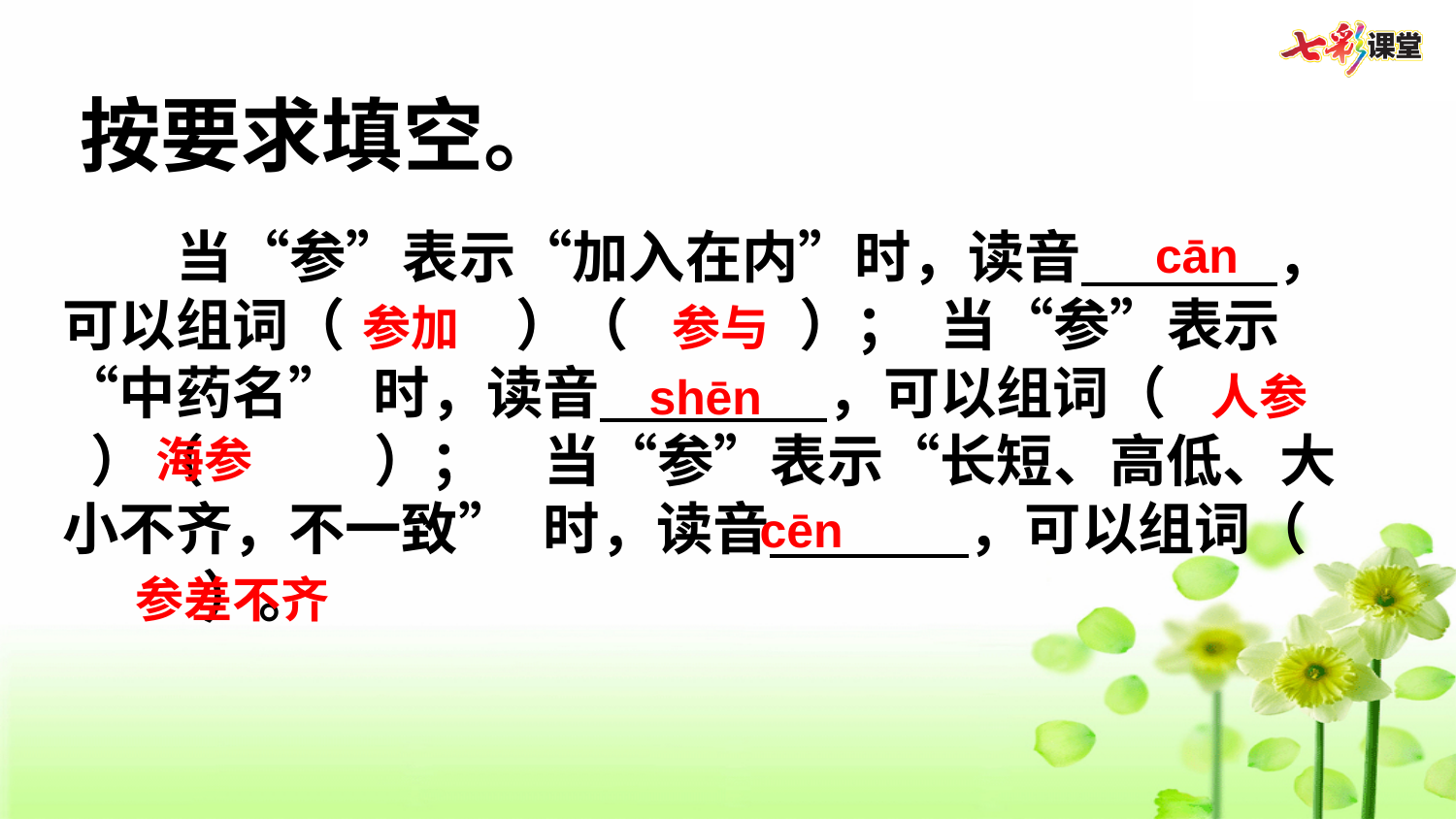

按要求填空。
当“参”表示“加入在内”时，读音        ，可以组词（      ）（      ）； 当“参”表示“中药名” 时，读音        ，可以组词（      ）（      ）；  当“参”表示“长短、高低、大小不齐，不一致” 时，读音       ，可以组词（        ）。
cān

参加
参与
shēn
人参
海参
cēn
参差不齐